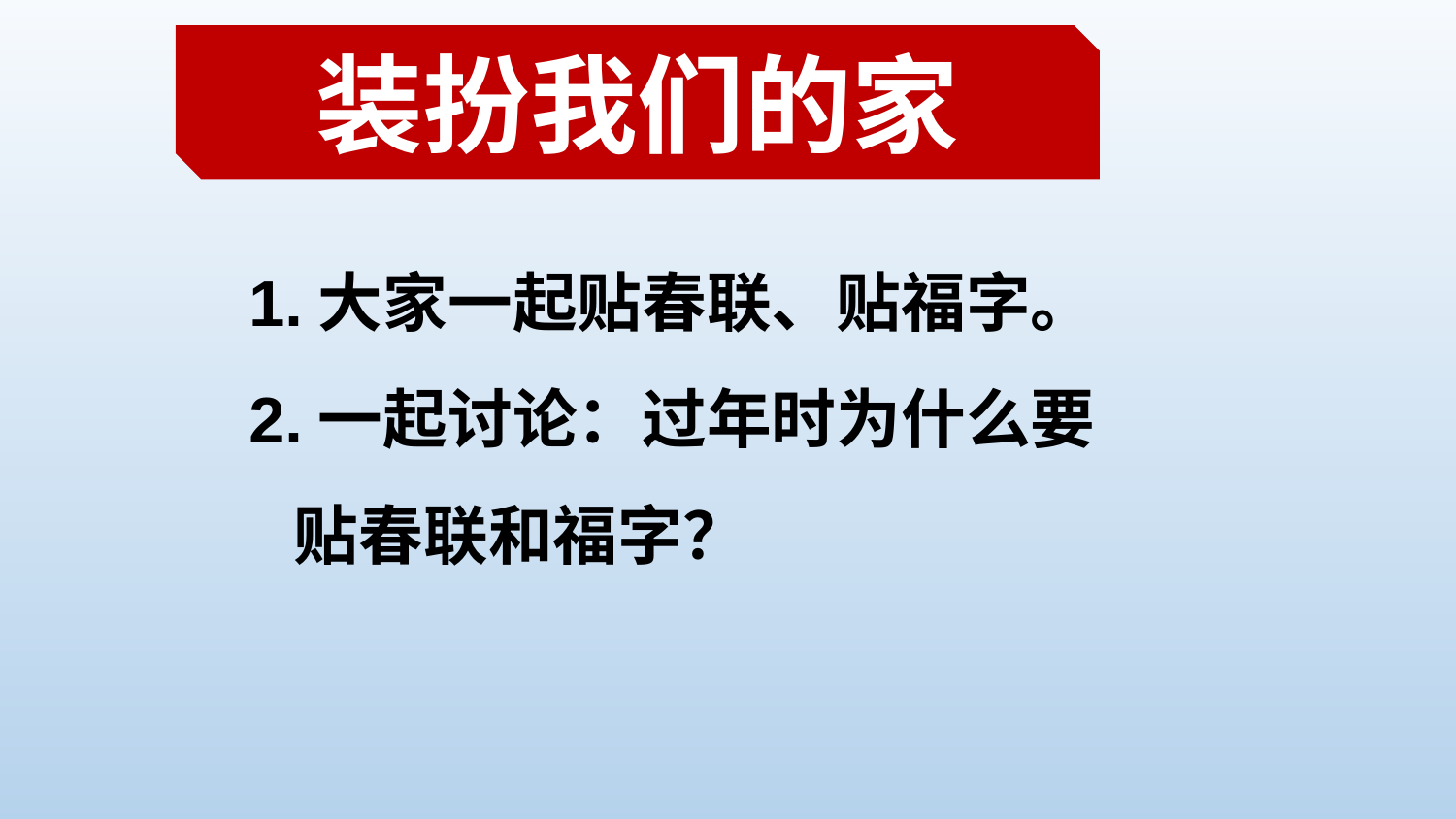

装扮我们的家
1.大家一起贴春联、贴福字。
2.一起讨论：过年时为什么要
  贴春联和福字？